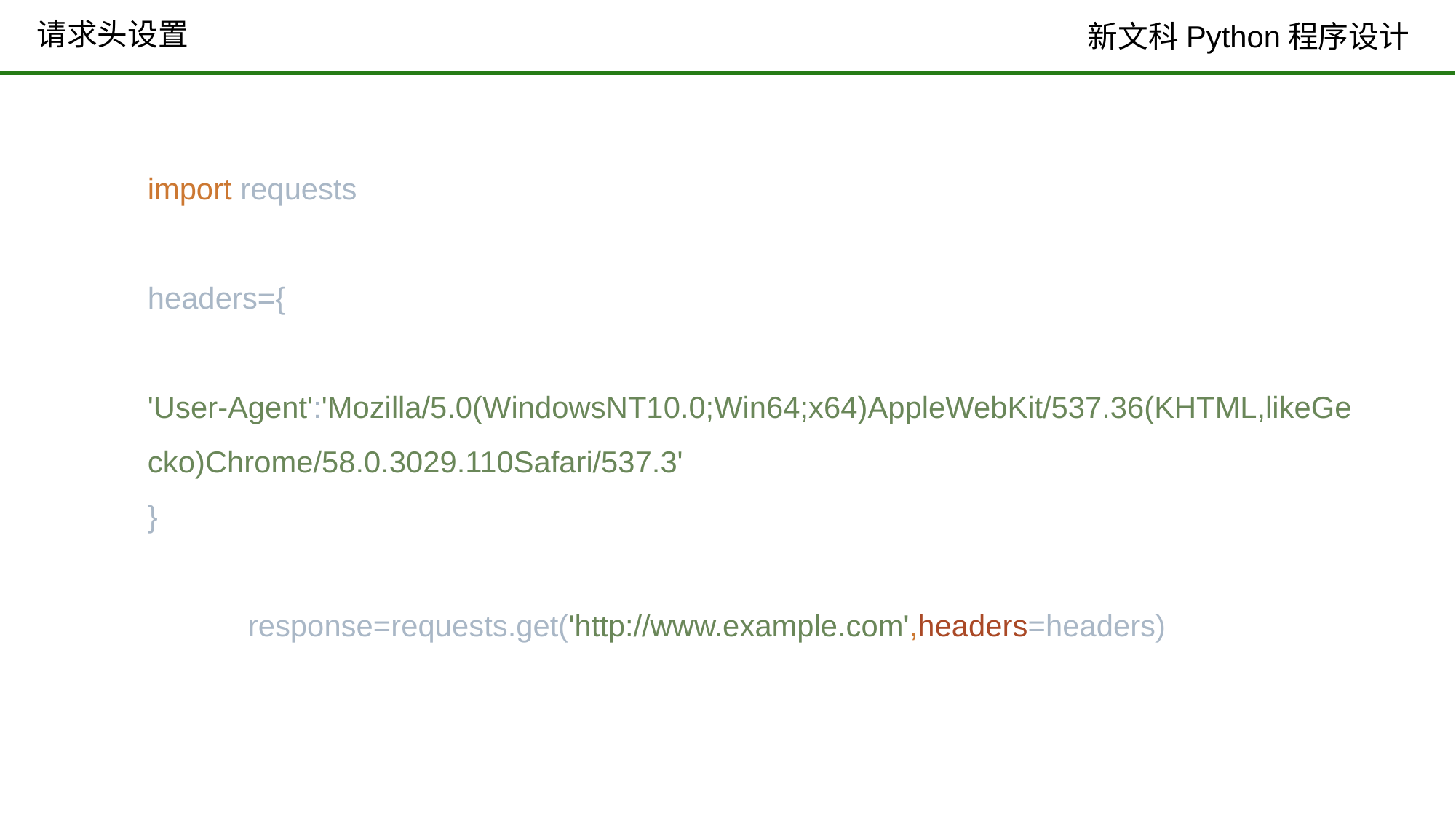

# 请求头设置
import requests
headers={
           'User-Agent':'Mozilla/5.0(WindowsNT10.0;Win64;x64)AppleWebKit/537.36(KHTML,likeGecko)Chrome/58.0.3029.110Safari/537.3'
}
            response=requests.get('http://www.example.com',headers=headers)